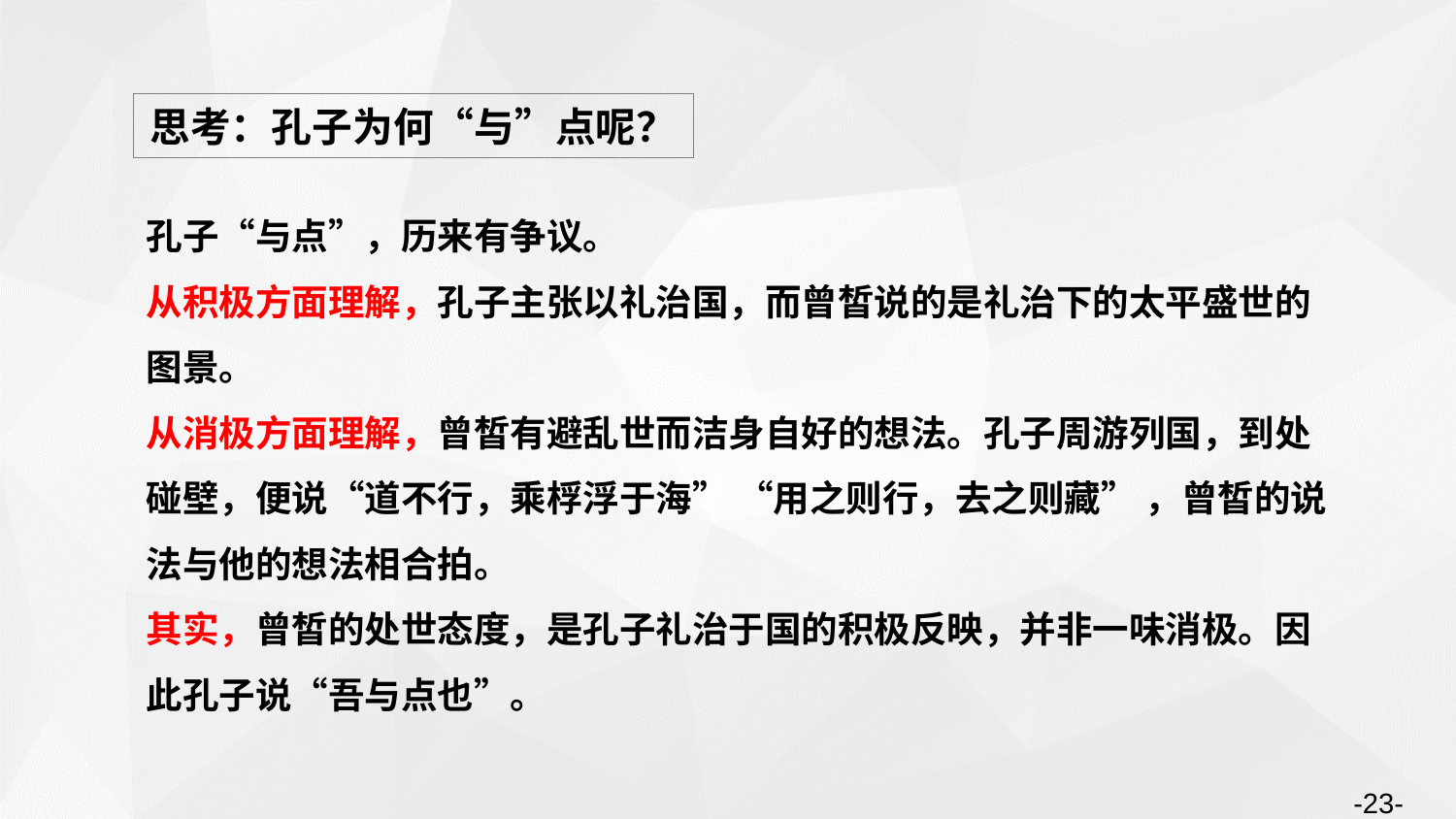

思考：孔子为何“与”点呢？
孔子“与点”，历来有争议。
从积极方面理解，孔子主张以礼治国，而曾皙说的是礼治下的太平盛世的图景。
从消极方面理解，曾皙有避乱世而洁身自好的想法。孔子周游列国，到处碰壁，便说“道不行，乘桴浮于海” “用之则行，去之则藏” ，曾皙的说法与他的想法相合拍。
其实，曾皙的处世态度，是孔子礼治于国的积极反映，并非一味消极。因此孔子说“吾与点也”。
-23-